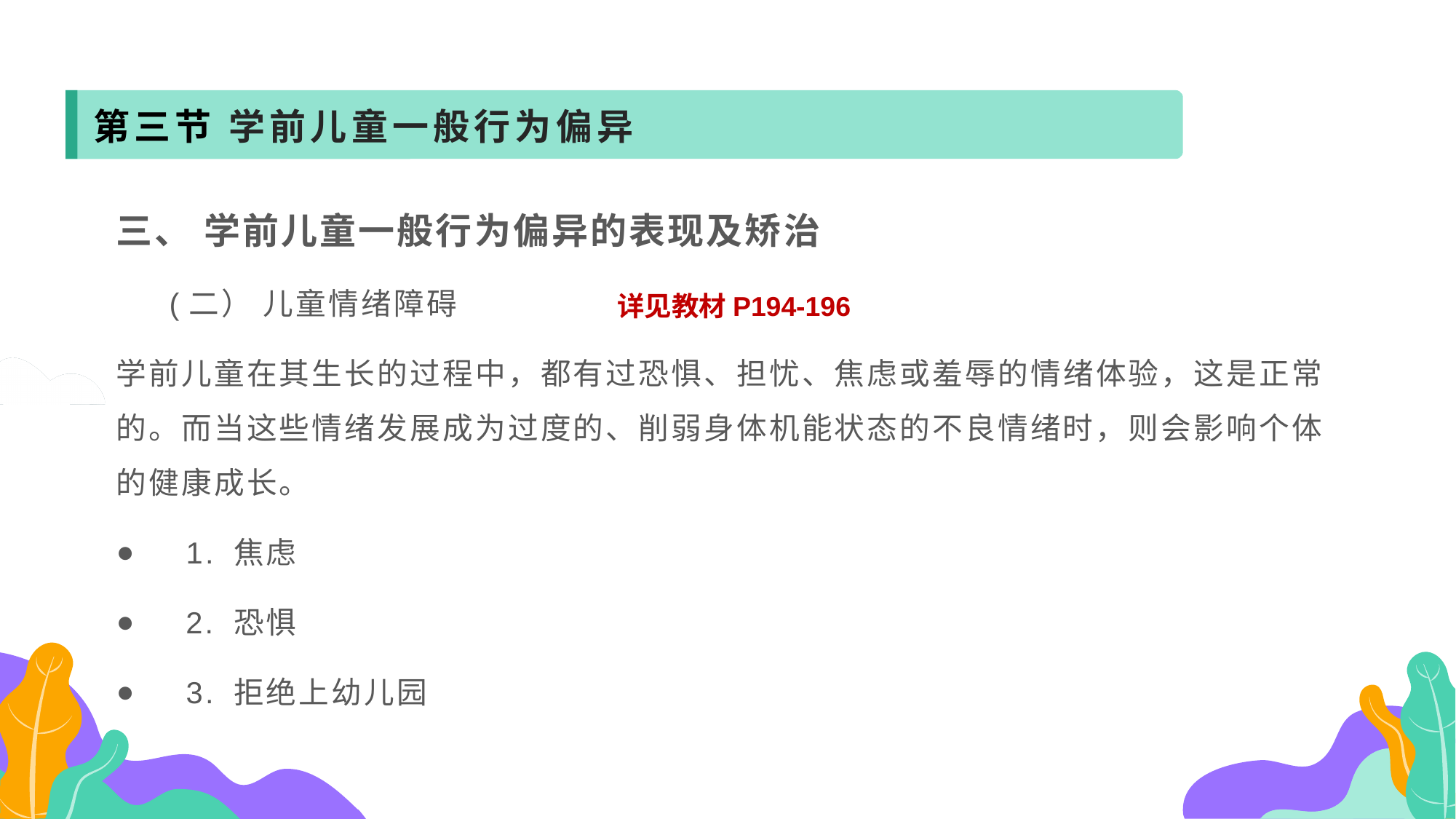

第三节 学前儿童一般行为偏异
三、 学前儿童一般行为偏异的表现及矫治
     (二） 儿童情绪障碍
学前儿童在其生长的过程中，都有过恐惧、担忧、焦虑或羞辱的情绪体验，这是正常的。而当这些情绪发展成为过度的、削弱身体机能状态的不良情绪时，则会影响个体的健康成长。
    1. 焦虑
    2. 恐惧
    3. 拒绝上幼儿园
详见教材P194-196